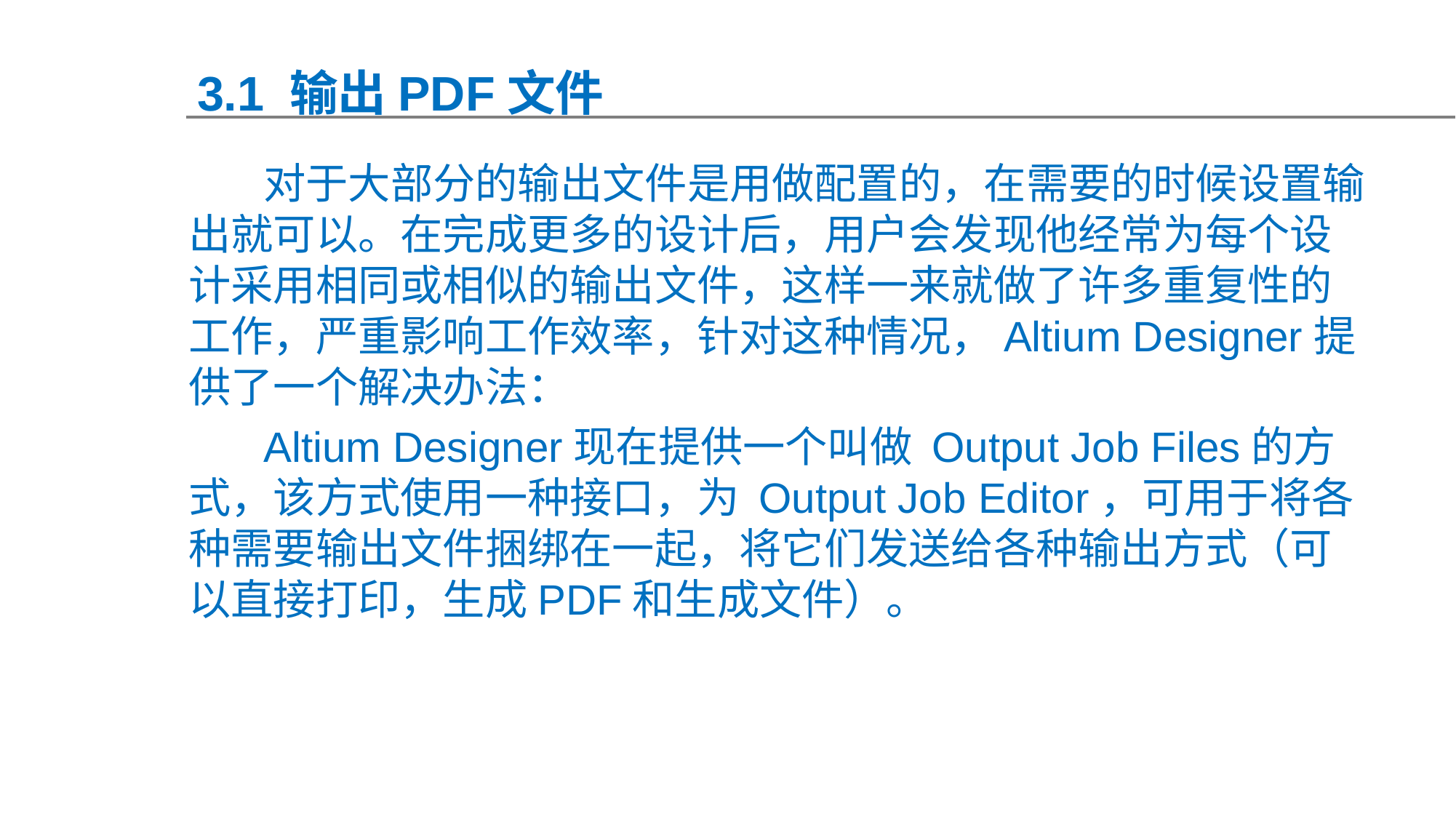

3.1 输出PDF文件
对于大部分的输出文件是用做配置的，在需要的时候设置输出就可以。在完成更多的设计后，用户会发现他经常为每个设计采用相同或相似的输出文件，这样一来就做了许多重复性的工作，严重影响工作效率，针对这种情况，Altium Designer提供了一个解决办法：
Altium Designer现在提供一个叫做 Output Job Files的方式，该方式使用一种接口，为 Output Job Editor，可用于将各种需要输出文件捆绑在一起，将它们发送给各种输出方式（可以直接打印，生成PDF和生成文件）。